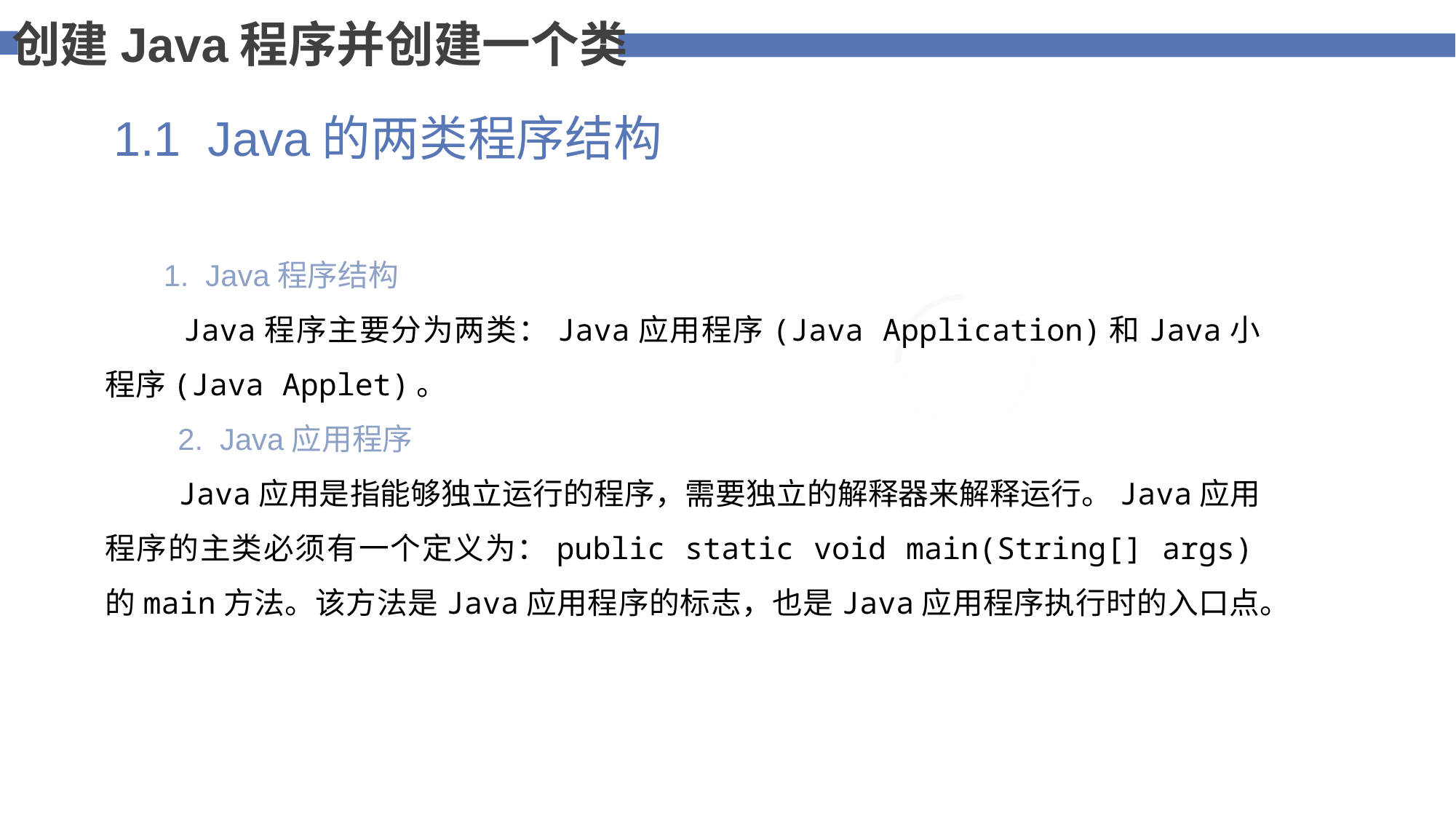

创建Java程序并创建一个类

1.1  Java的两类程序结构
       1.  Java程序结构
    Java程序主要分为两类：Java应用程序(Java Application)和Java小程序(Java Applet)。
    2.  Java应用程序
    Java应用是指能够独立运行的程序，需要独立的解释器来解释运行。Java应用程序的主类必须有一个定义为：public static void main(String[] args)的main方法。该方法是Java应用程序的标志，也是Java应用程序执行时的入口点。

添加标题内容
您的内容打在这里，或者通过复制您的文本后，在此框中选择粘贴，并选择只保留文字。

75%